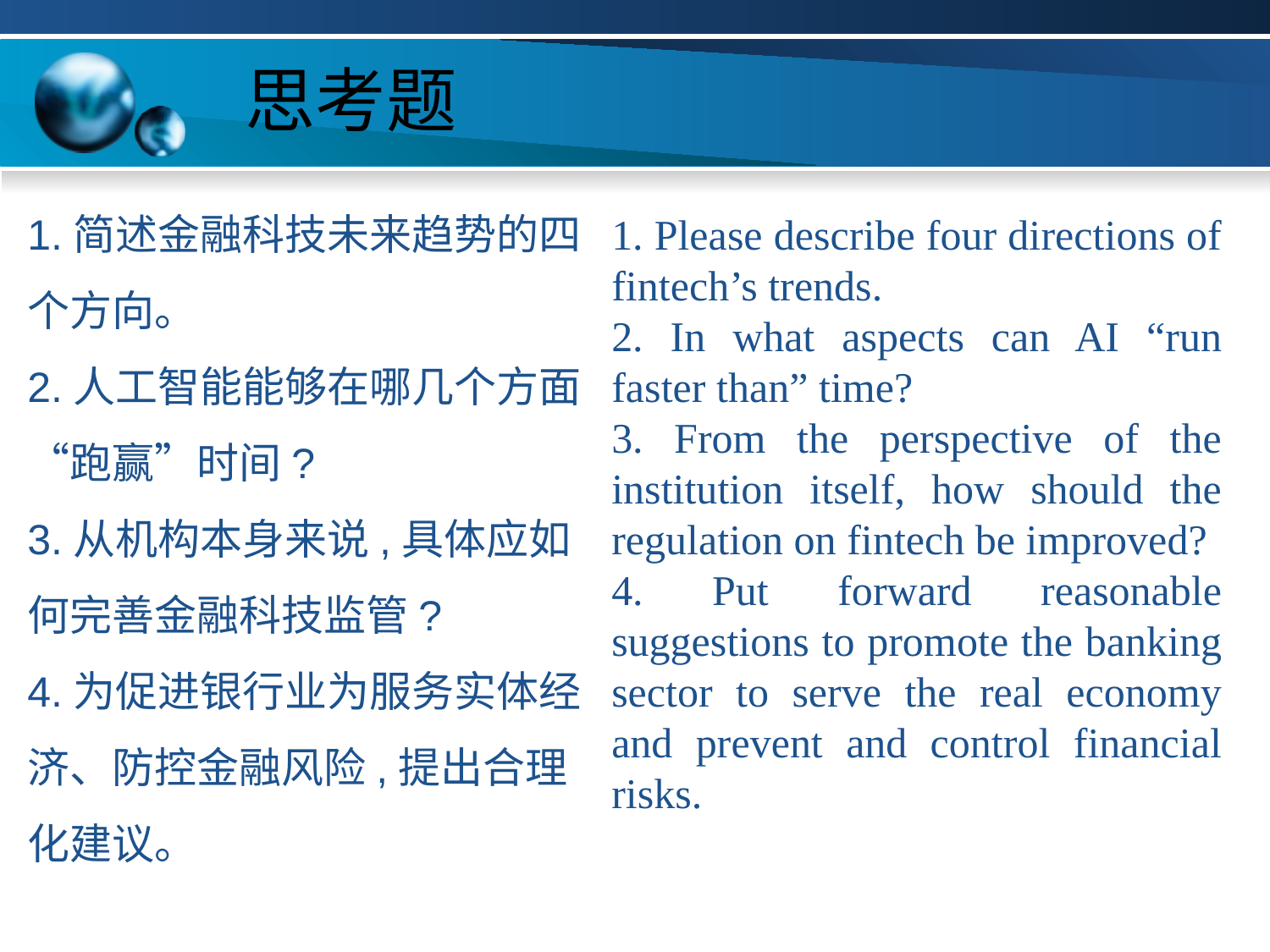

# 思考题
1.简述金融科技未来趋势的四个方向。
2.人工智能能够在哪几个方面“跑赢”时间?
3.从机构本身来说,具体应如何完善金融科技监管?
4.为促进银行业为服务实体经济、防控金融风险,提出合理化建议。
1. Please describe four directions of fintech’s trends.
2. In what aspects can AI “run faster than” time?
3. From the perspective of the institution itself, how should the regulation on fintech be improved?
4. Put forward reasonable suggestions to promote the banking sector to serve the real economy and prevent and control financial risks.